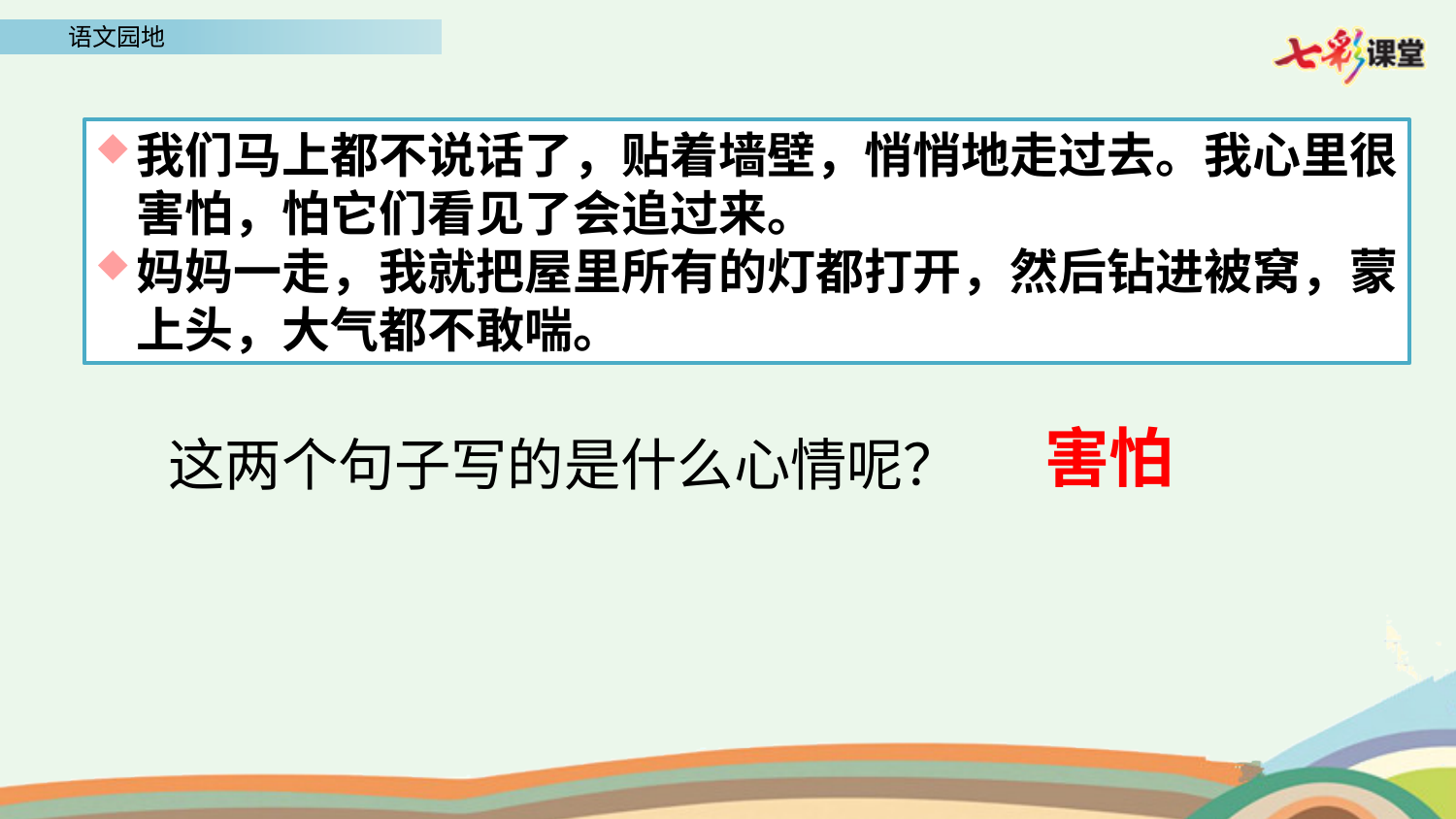

我们马上都不说话了，贴着墙壁，悄悄地走过去。我心里很害怕，怕它们看见了会追过来。
妈妈一走，我就把屋里所有的灯都打开，然后钻进被窝，蒙上头，大气都不敢喘。
害怕
 这两个句子写的是什么心情呢？